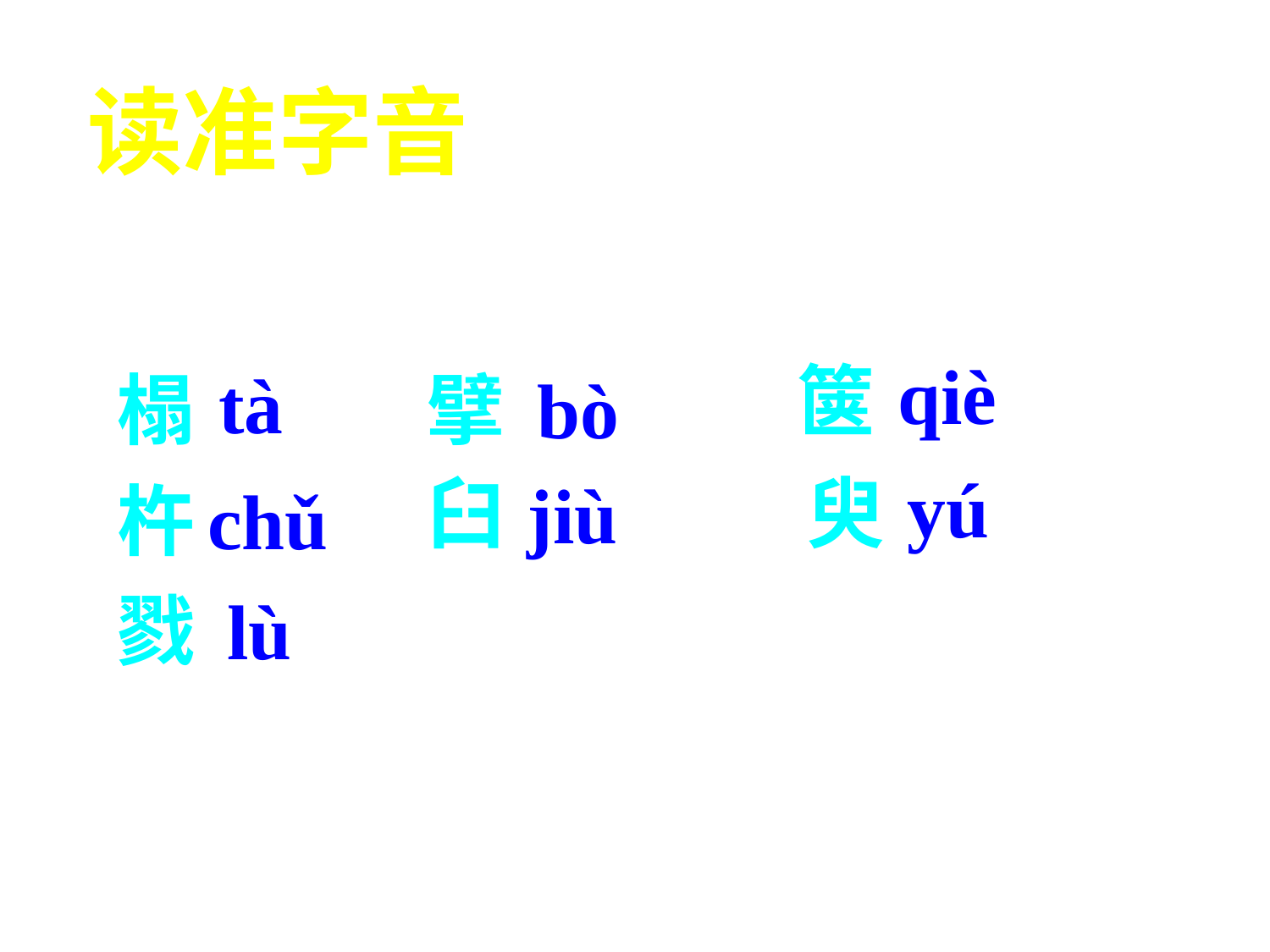

读准字音
qiè
箧
tà
bò
榻
擘
yú
臼
臾
jiù
杵
chǔ
戮
lù